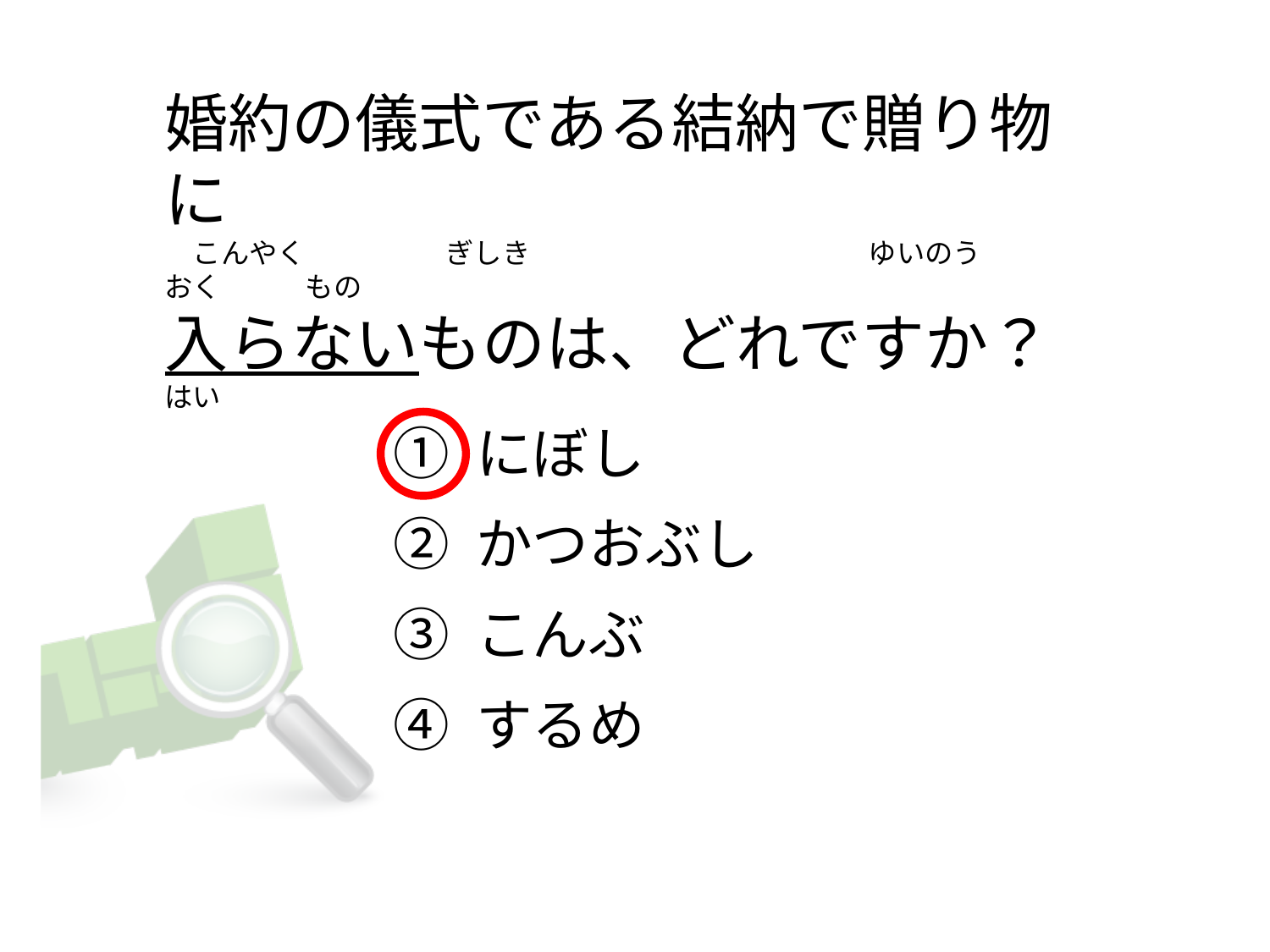

# 婚約の儀式である結納で贈り物に 　こんやく　　　　　ぎしき　　　　　　　　　　　　ゆいのう　　　　おく　　　もの 入らないものは、どれですか？ はい
① にぼし
② かつおぶし
③ こんぶ
④ するめ